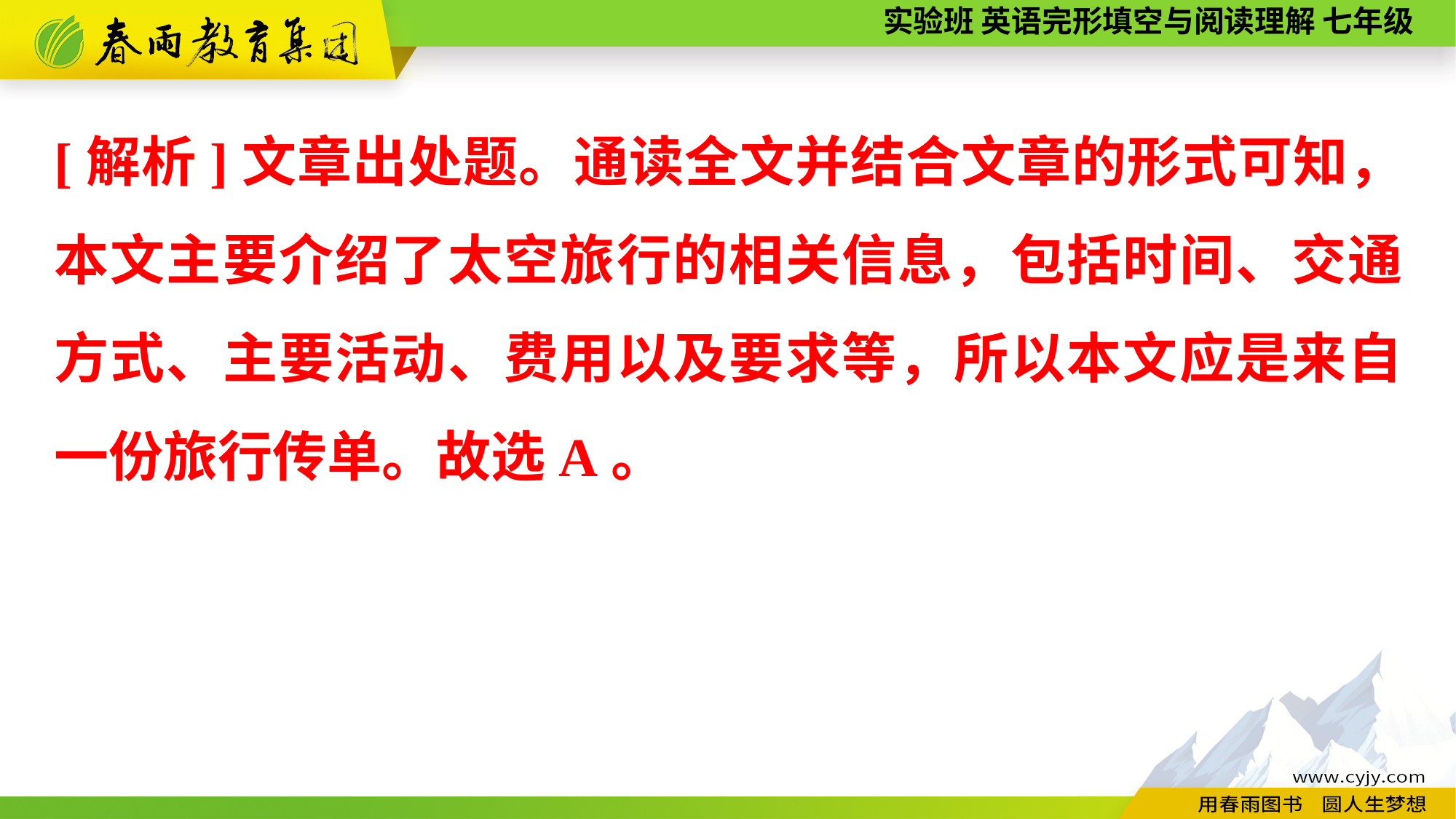

[解析]文章出处题。通读全文并结合文章的形式可知，本文主要介绍了太空旅行的相关信息，包括时间、交通方式、主要活动、费用以及要求等，所以本文应是来自一份旅行传单。故选A。